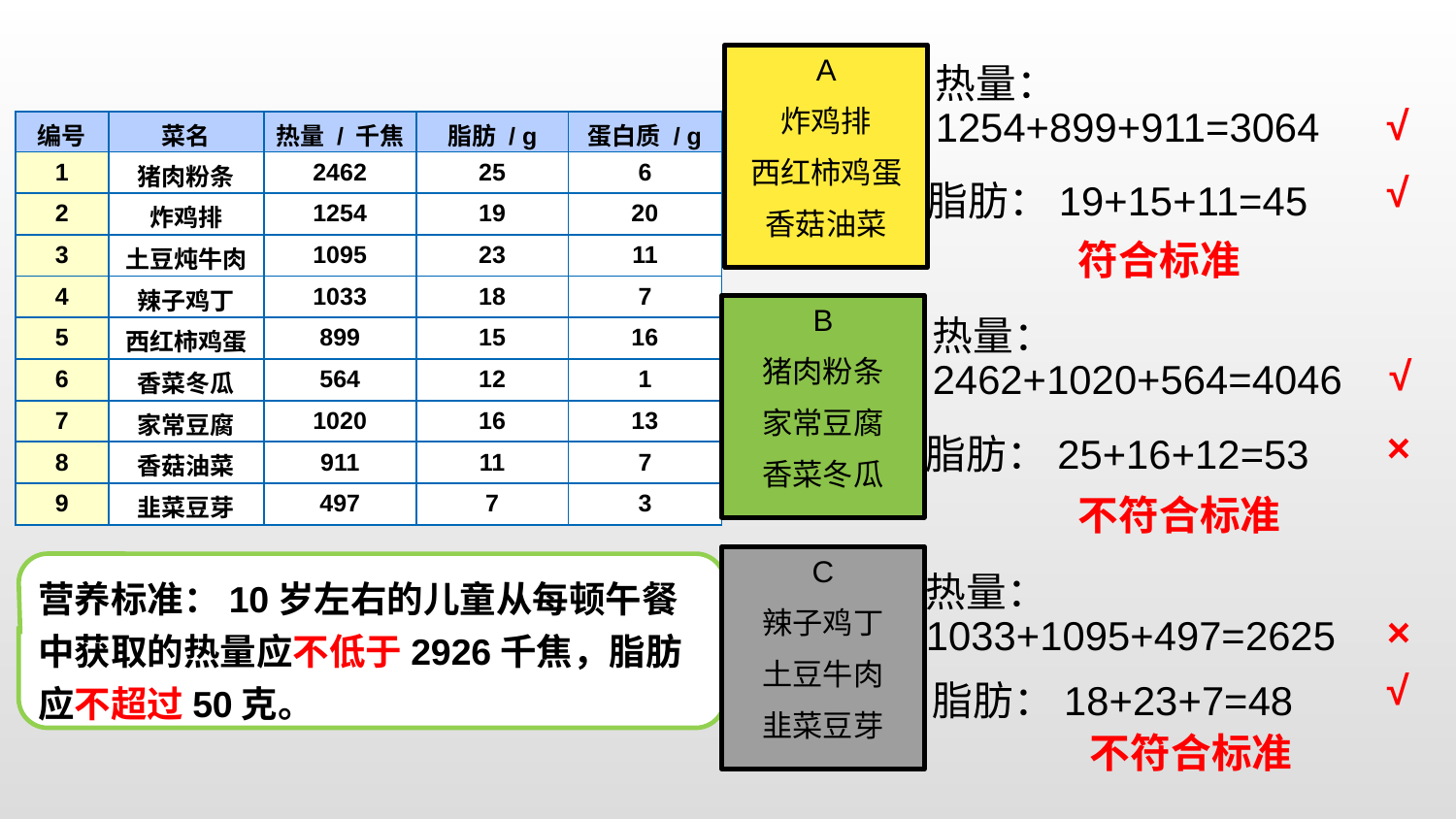

A
炸鸡排
西红柿鸡蛋
香菇油菜

热量：1254+899+911=3064
√
| 编号 | 菜名 | 热量 / 千焦 | 脂肪 / g | 蛋白质 / g |
| --- | --- | --- | --- | --- |
| 1 | 猪肉粉条 | 2462 | 25 | 6 |
| 2 | 炸鸡排 | 1254 | 19 | 20 |
| 3 | 土豆炖牛肉 | 1095 | 23 | 11 |
| 4 | 辣子鸡丁 | 1033 | 18 | 7 |
| 5 | 西红柿鸡蛋 | 899 | 15 | 16 |
| 6 | 香菜冬瓜 | 564 | 12 | 1 |
| 7 | 家常豆腐 | 1020 | 16 | 13 |
| 8 | 香菇油菜 | 911 | 11 | 7 |
| 9 | 韭菜豆芽 | 497 | 7 | 3 |
√
脂肪：19+15+11=45
符合标准
B
猪肉粉条
家常豆腐
香菜冬瓜

热量：2462+1020+564=4046
√
×
脂肪：25+16+12=53
不符合标准
C
辣子鸡丁
土豆牛肉
韭菜豆芽

营养标准：10岁左右的儿童从每顿午餐中获取的热量应不低于2926千焦，脂肪应不超过50克。
热量：1033+1095+497=2625
×
√
脂肪：18+23+7=48
不符合标准